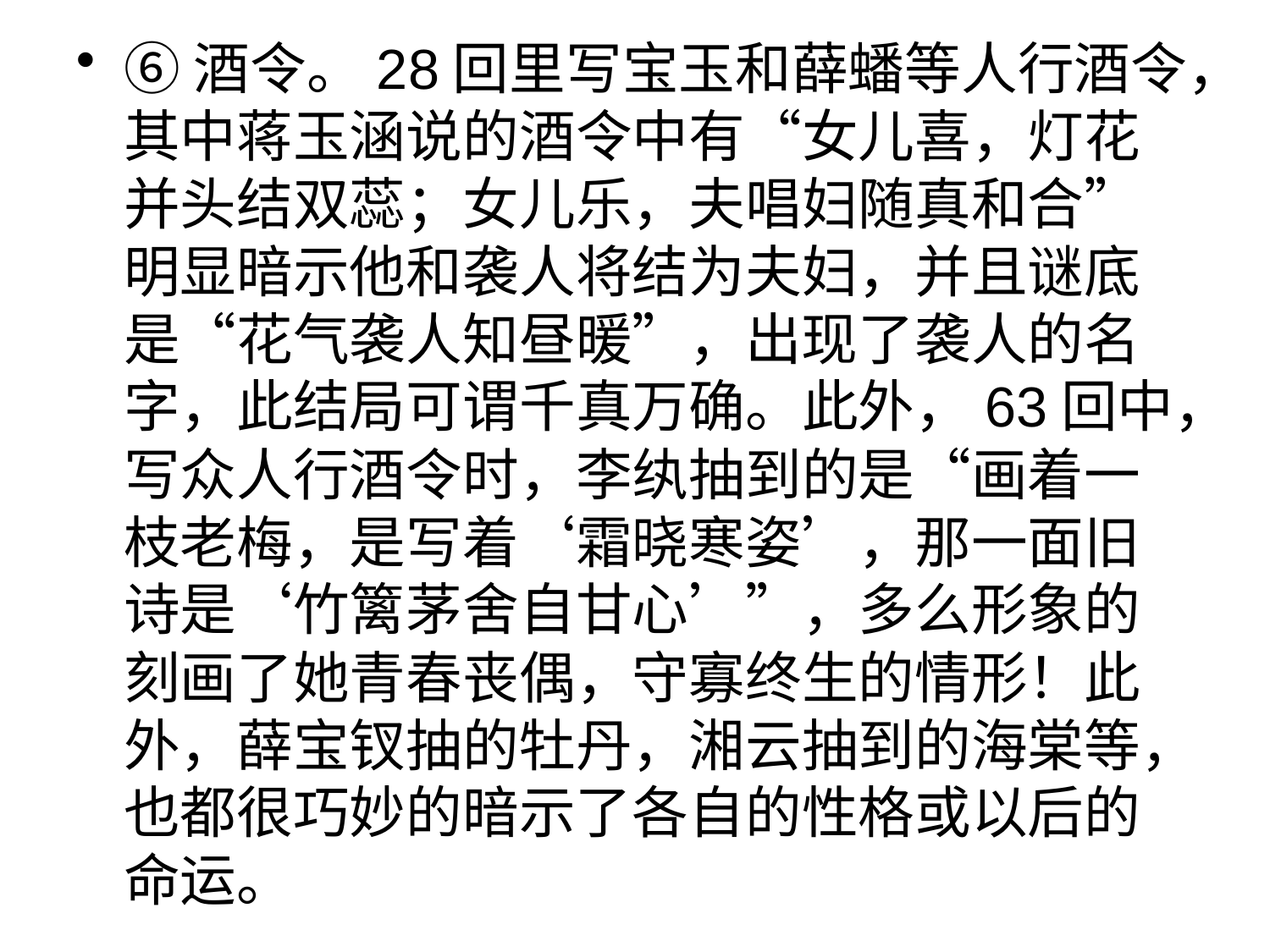

⑥酒令。28回里写宝玉和薛蟠等人行酒令，其中蒋玉涵说的酒令中有“女儿喜，灯花并头结双蕊；女儿乐，夫唱妇随真和合”明显暗示他和袭人将结为夫妇，并且谜底是“花气袭人知昼暖”，出现了袭人的名字，此结局可谓千真万确。此外，63回中，写众人行酒令时，李纨抽到的是“画着一枝老梅，是写着‘霜晓寒姿’，那一面旧诗是‘竹篱茅舍自甘心’”，多么形象的刻画了她青春丧偶，守寡终生的情形！此外，薛宝钗抽的牡丹，湘云抽到的海棠等，也都很巧妙的暗示了各自的性格或以后的命运。
#